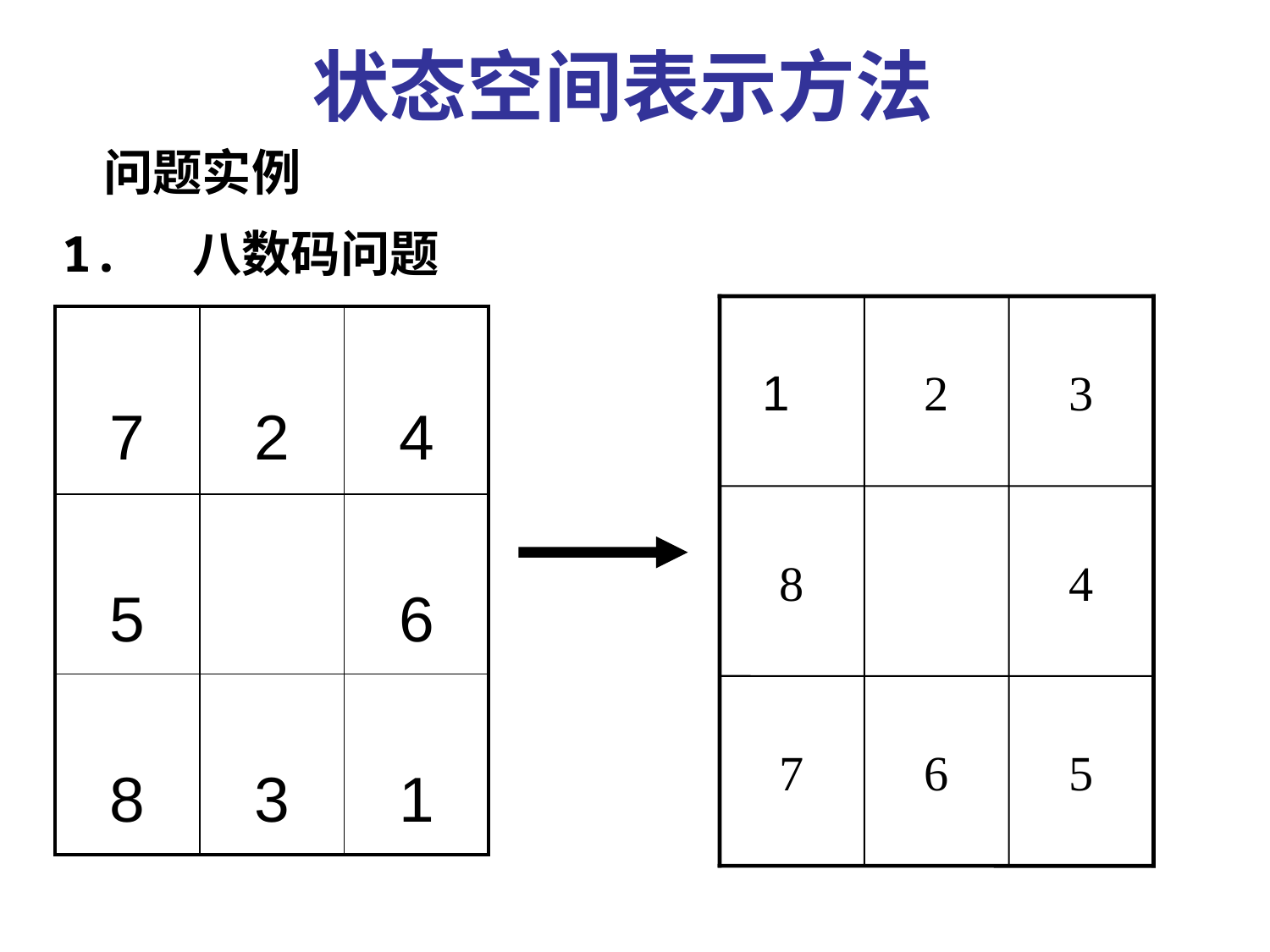

状态空间表示方法
问题实例
1.  八数码问题

2

3

8

4

7

6

5

| 7 | 2 | 4 |
| --- | --- | --- |
| 5 |  | 6 |
| 8 | 3 | 1 |
1